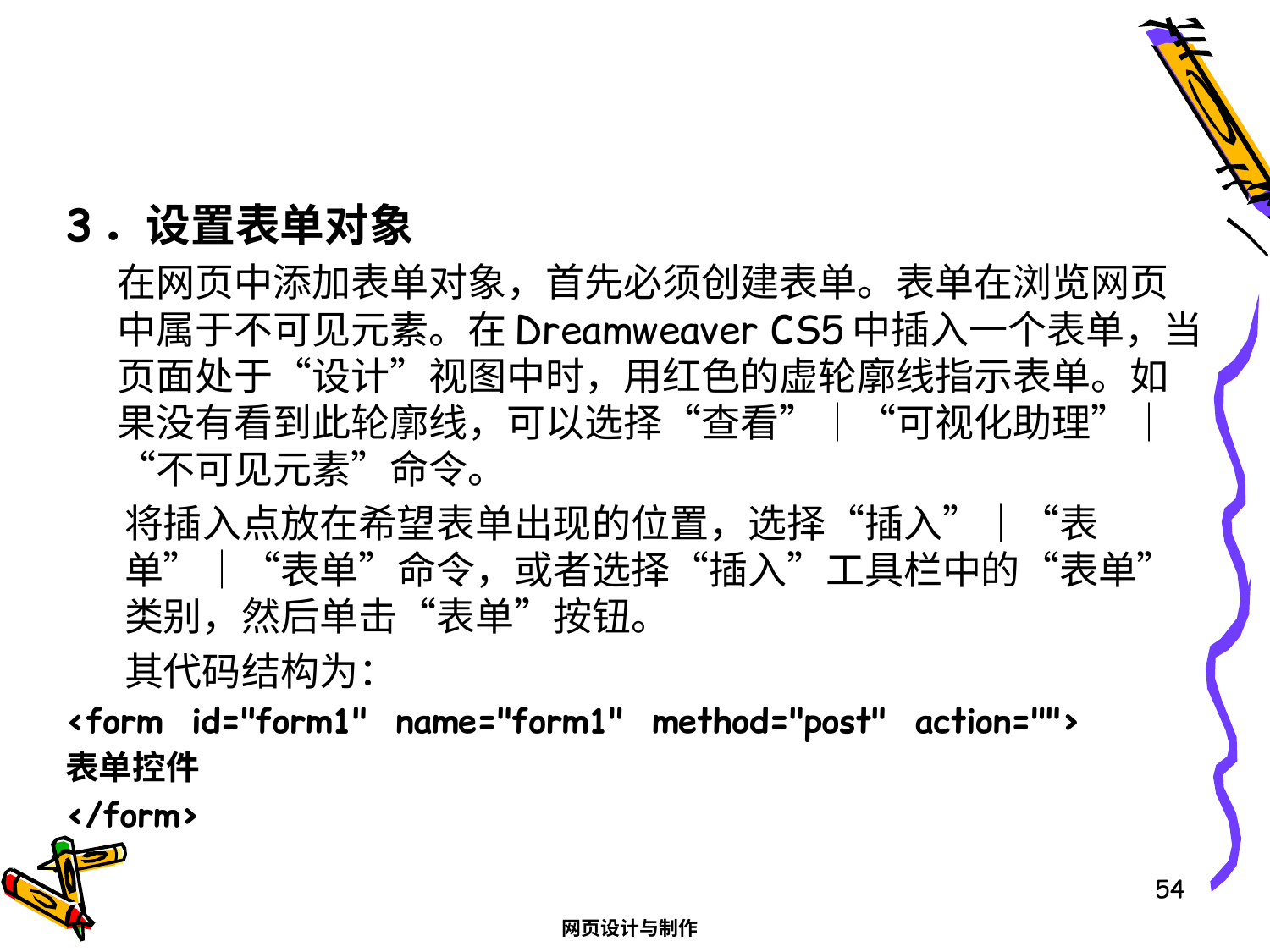

#
3．设置表单对象
在网页中添加表单对象，首先必须创建表单。表单在浏览网页中属于不可见元素。在Dreamweaver CS5中插入一个表单，当页面处于“设计”视图中时，用红色的虚轮廓线指示表单。如果没有看到此轮廓线，可以选择“查看”｜“可视化助理”｜“不可见元素”命令。
将插入点放在希望表单出现的位置，选择“插入”｜“表单”｜“表单”命令，或者选择“插入”工具栏中的“表单”类别，然后单击“表单”按钮。
其代码结构为：
<form  id="form1"  name="form1"  method="post"  action="">
表单控件
</form>

54
网页设计与制作